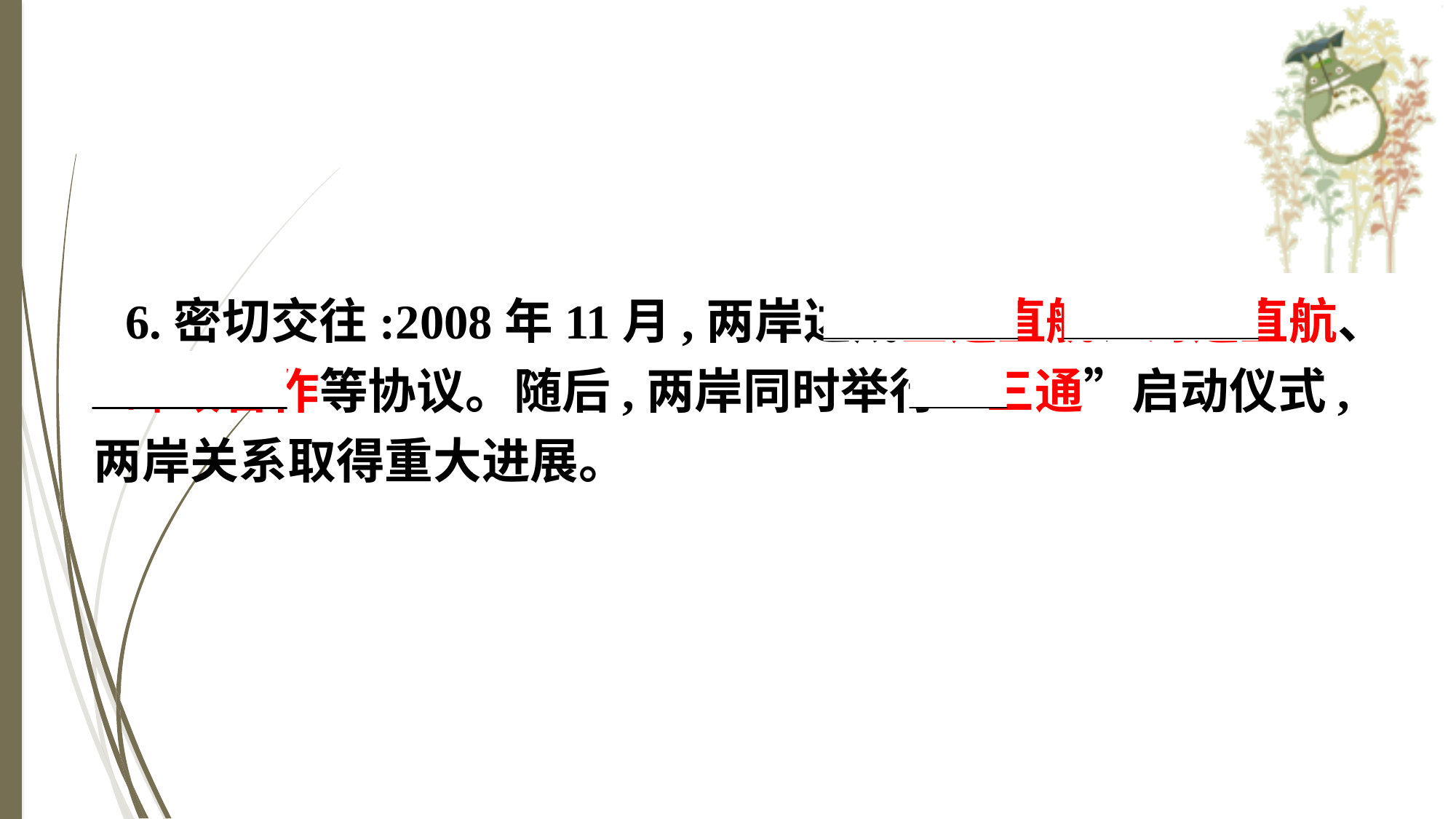

6.密切交往:2008年11月,两岸达成空运直航、海运直航、
邮政合作等协议。随后,两岸同时举行“三通”启动仪式,两岸关系取得重大进展。